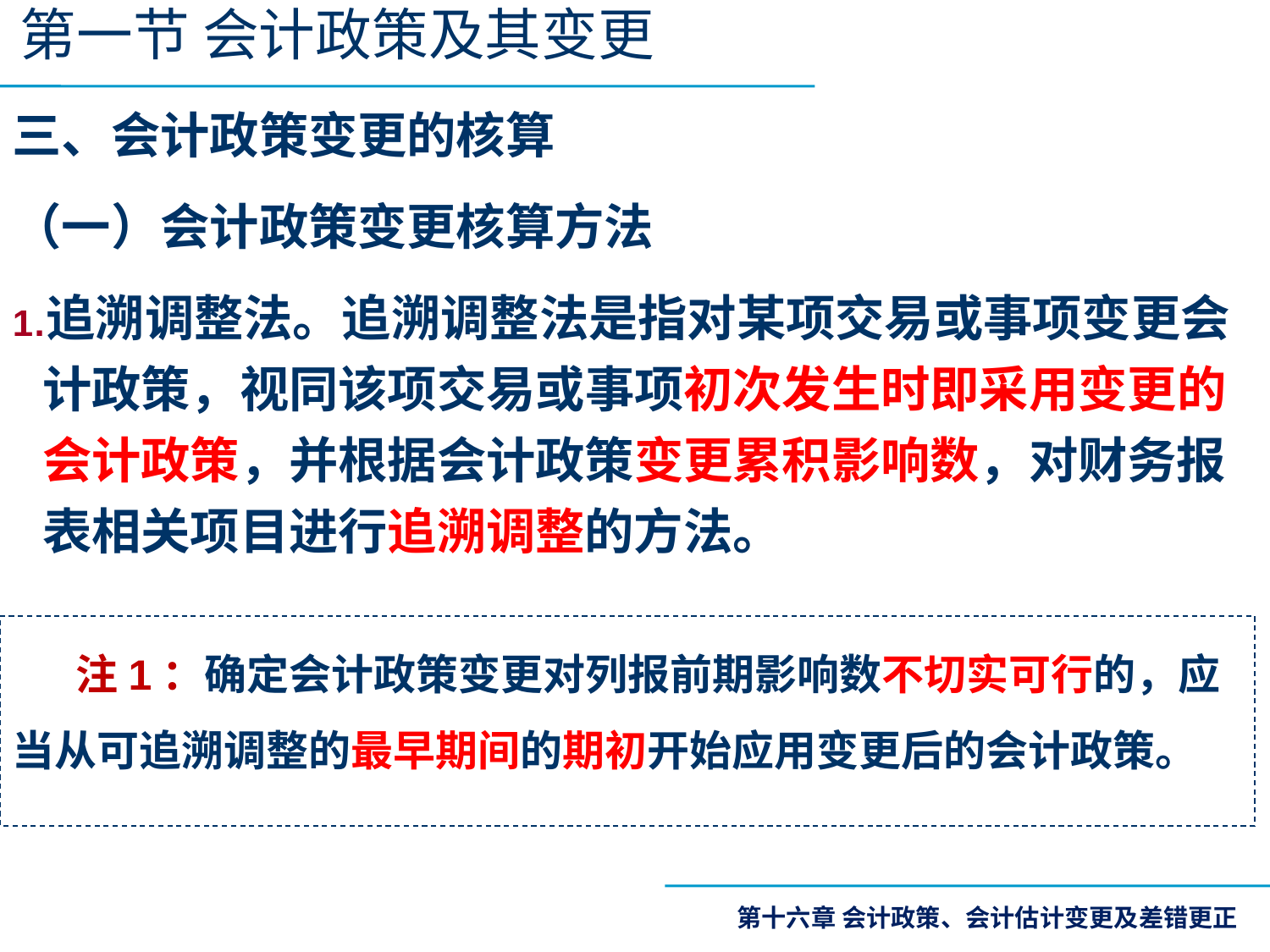

第一节 会计政策及其变更
三、会计政策变更的核算
（一）会计政策变更核算方法
追溯调整法。追溯调整法是指对某项交易或事项变更会计政策，视同该项交易或事项初次发生时即采用变更的会计政策，并根据会计政策变更累积影响数，对财务报表相关项目进行追溯调整的方法。
注1：确定会计政策变更对列报前期影响数不切实可行的，应当从可追溯调整的最早期间的期初开始应用变更后的会计政策。